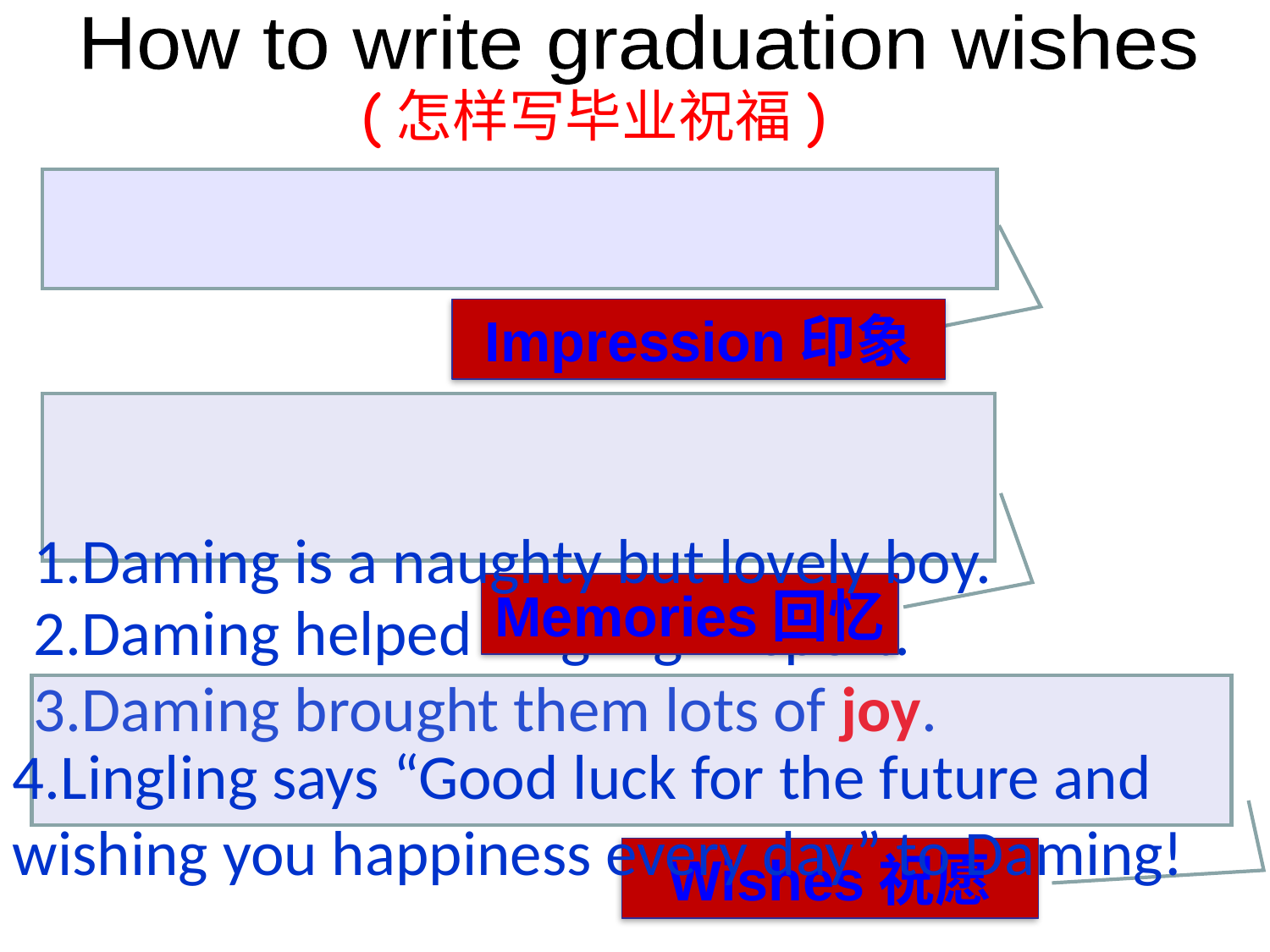

How to write graduation wishes
(怎样写毕业祝福)

Impression印象

1.Daming is a naughty but lovely boy.
Memories回忆
2.Daming helped Lingling in sport.
3.Daming brought them lots of joy.

4.Lingling says “Good luck for the future and wishing you happiness every day” to Daming!
Wishes祝愿